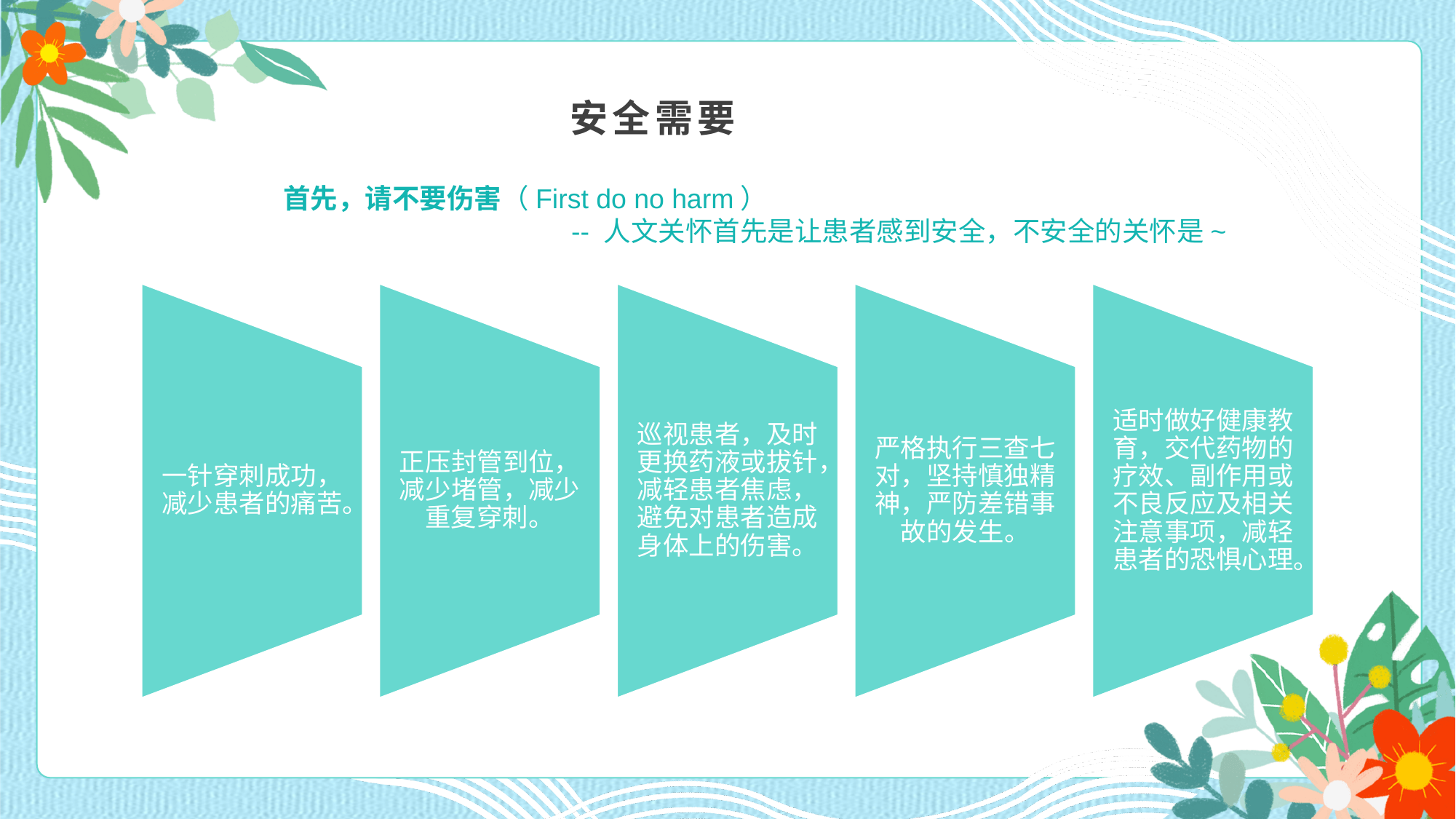

安全需要
首先，请不要伤害（First do no harm）
                          -- 人文关怀首先是让患者感到安全，不安全的关怀是~
一针穿刺成功，减少患者的痛苦。
正压封管到位，减少堵管，减少重复穿刺。
巡视患者，及时更换药液或拔针，减轻患者焦虑，避免对患者造成身体上的伤害。
严格执行三查七对，坚持慎独精神，严防差错事故的发生。
适时做好健康教育，交代药物的疗效、副作用或不良反应及相关注意事项，减轻患者的恐惧心理。